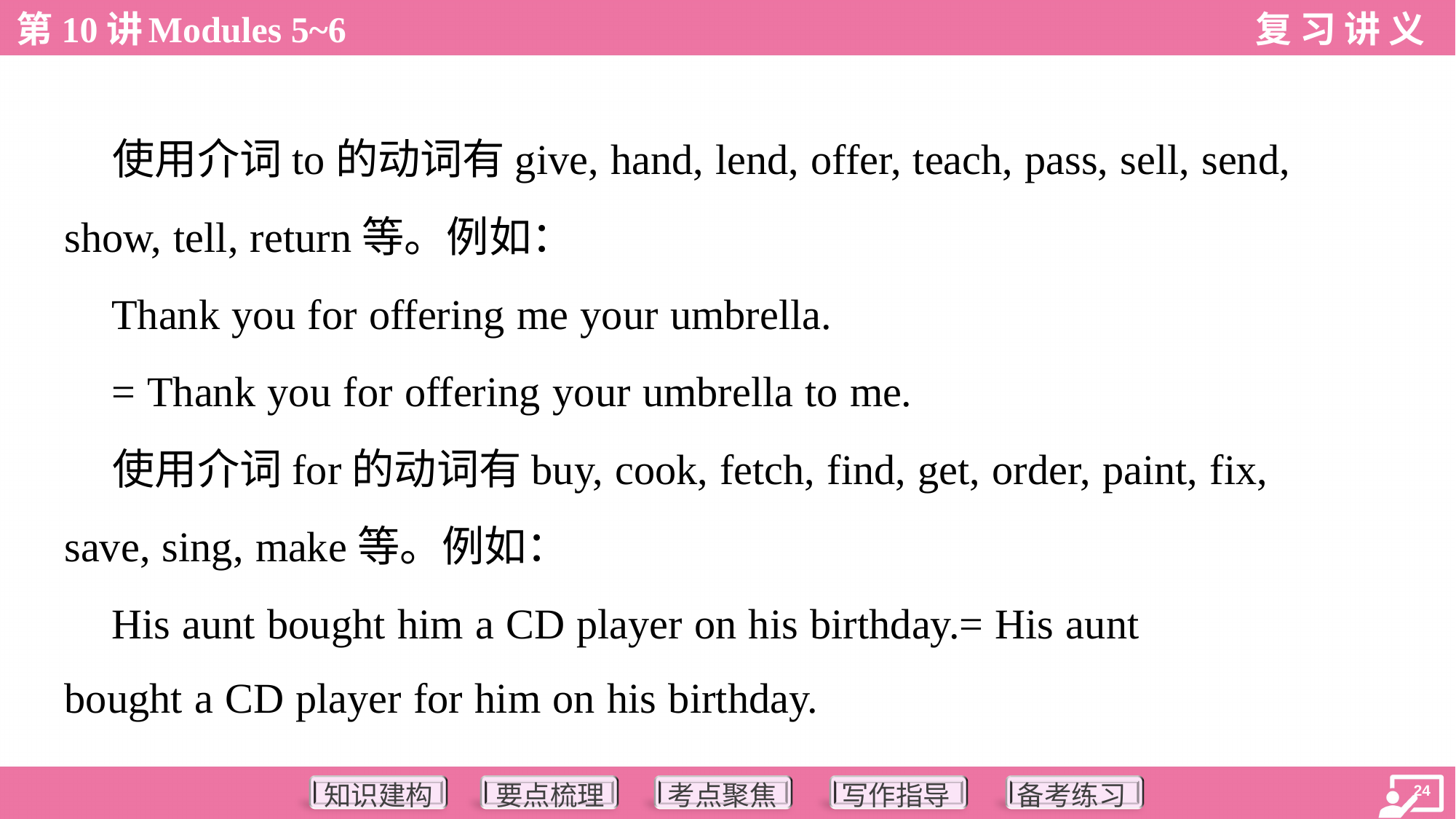

使用介词to的动词有give, hand, lend, offer, teach, pass, sell, send,
show, tell, return等。例如：
    Thank you for offering me your umbrella.
    = Thank you for offering your umbrella to me.
    使用介词for的动词有buy, cook, fetch, find, get, order, paint, fix,
save, sing, make等。例如：
    His aunt bought him a CD player on his birthday.= His aunt
bought a CD player for him on his birthday.